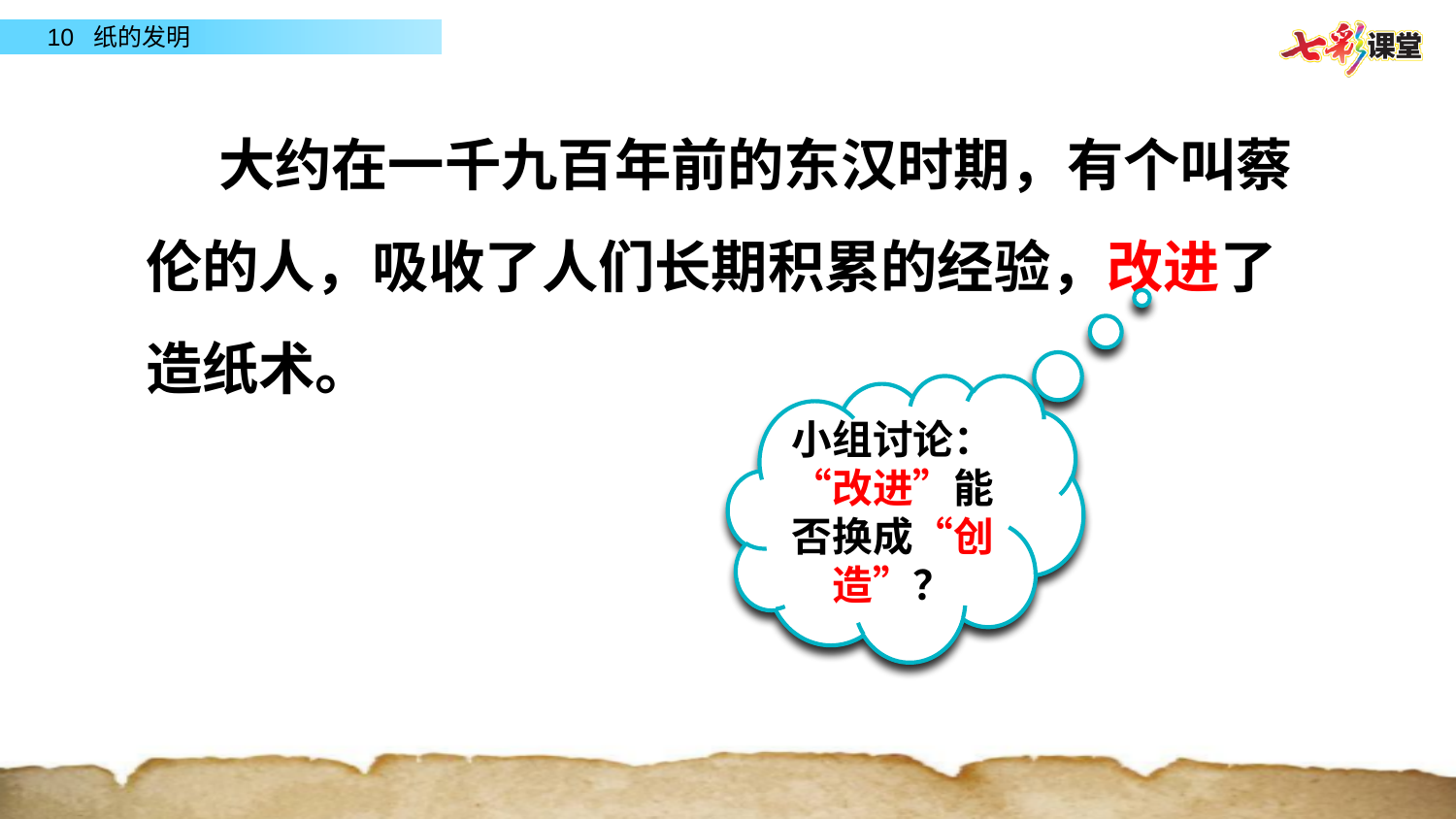

大约在一千九百年前的东汉时期，有个叫蔡伦的人，吸收了人们长期积累的经验，改进了造纸术。
小组讨论：“改进”能否换成“创造”？